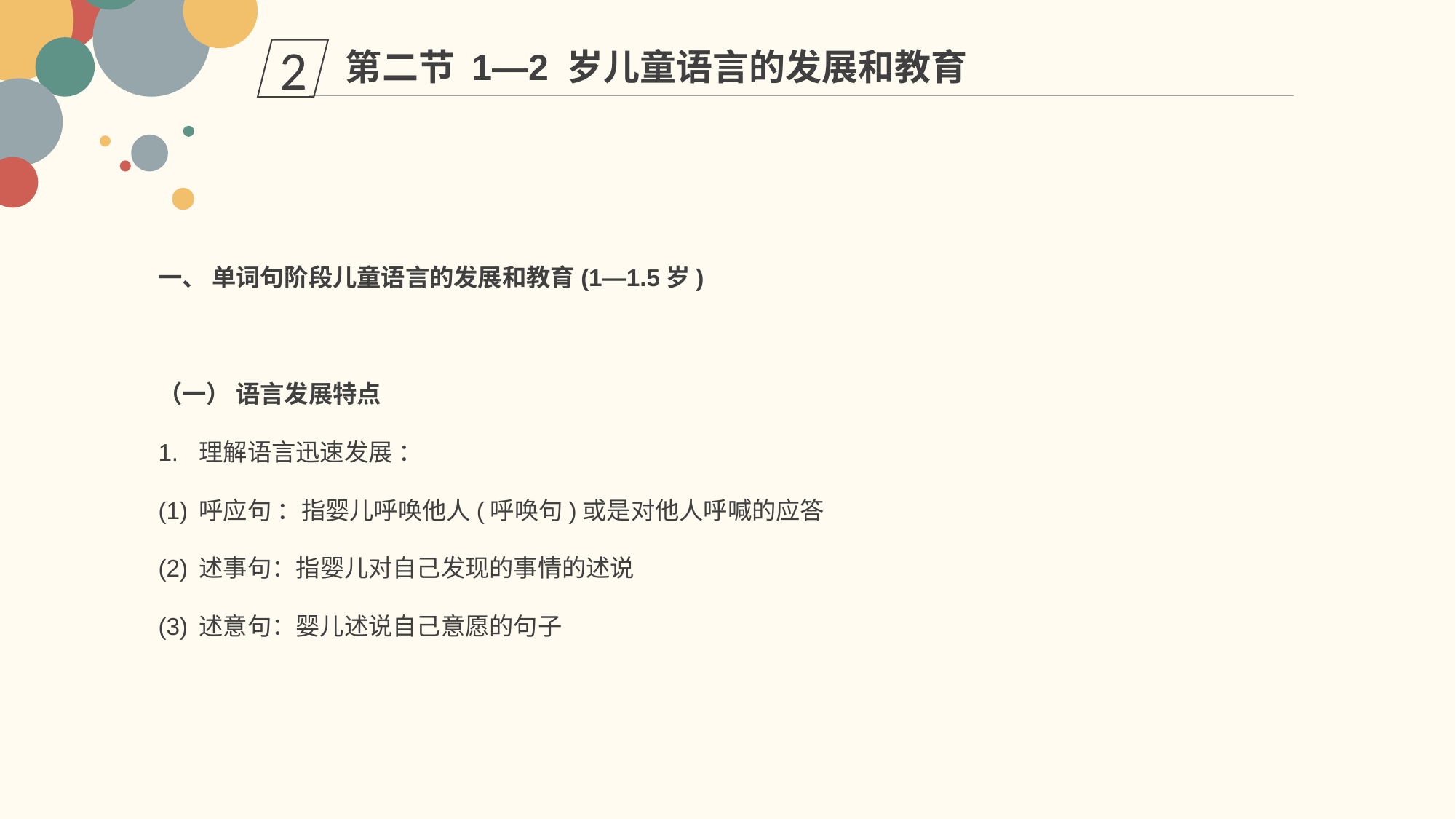

第二节 1—2 岁儿童语言的发展和教育
2
一、 单词句阶段儿童语言的发展和教育(1—1.5岁)

（一） 语言发展特点
理解语言迅速发展 ：
呼应句 ：指婴儿呼唤他人(呼唤句)或是对他人呼喊的应答
述事句：指婴儿对自己发现的事情的述说
述意句：婴儿述说自己意愿的句子